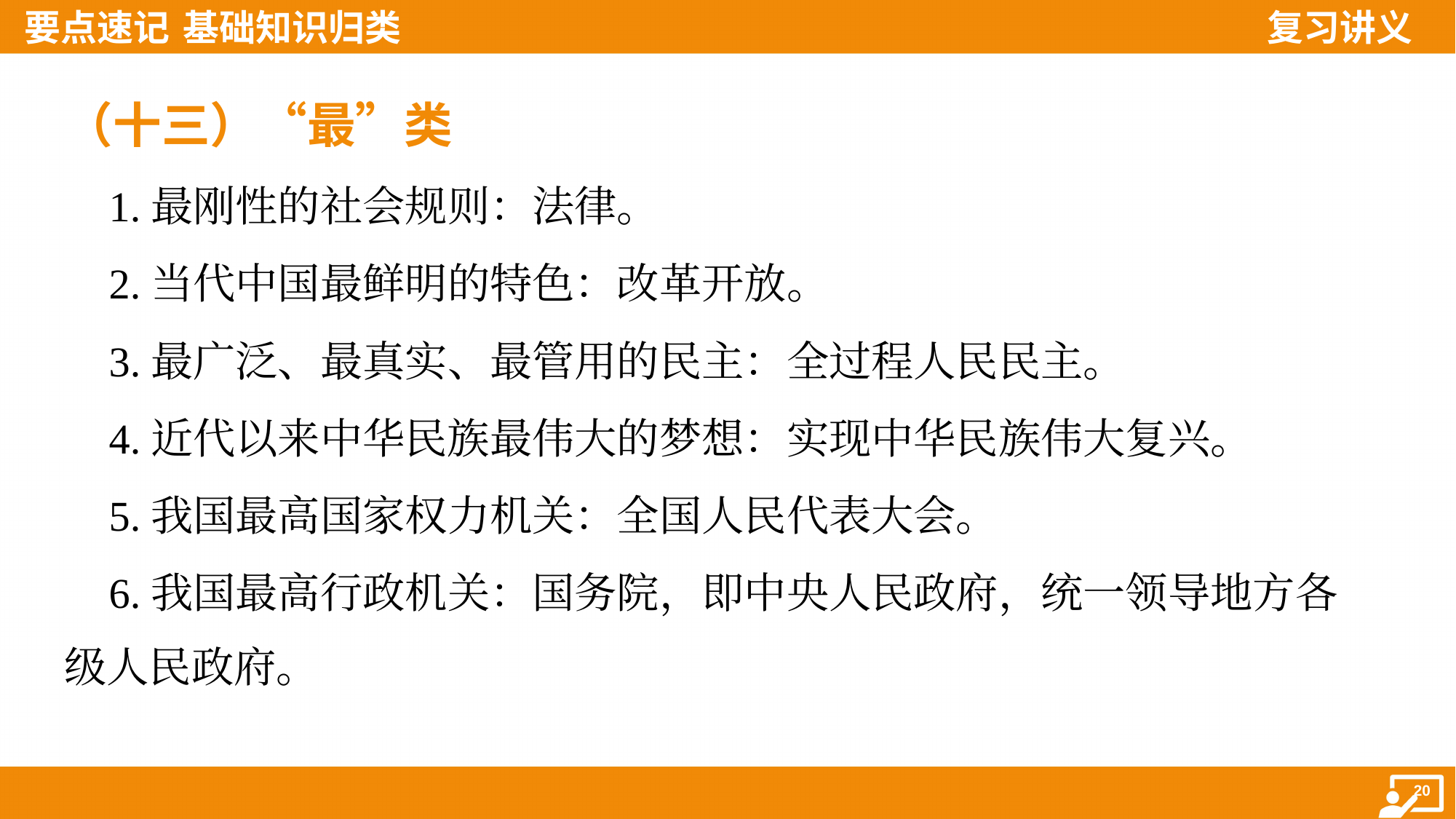

（十三）“最”类
    1.最刚性的社会规则：法律。
    2.当代中国最鲜明的特色：改革开放。
    3.最广泛、最真实、最管用的民主：全过程人民民主。
    4.近代以来中华民族最伟大的梦想：实现中华民族伟大复兴。
    5.我国最高国家权力机关：全国人民代表大会。
    6.我国最高行政机关：国务院，即中央人民政府，统一领导地方各
级人民政府。